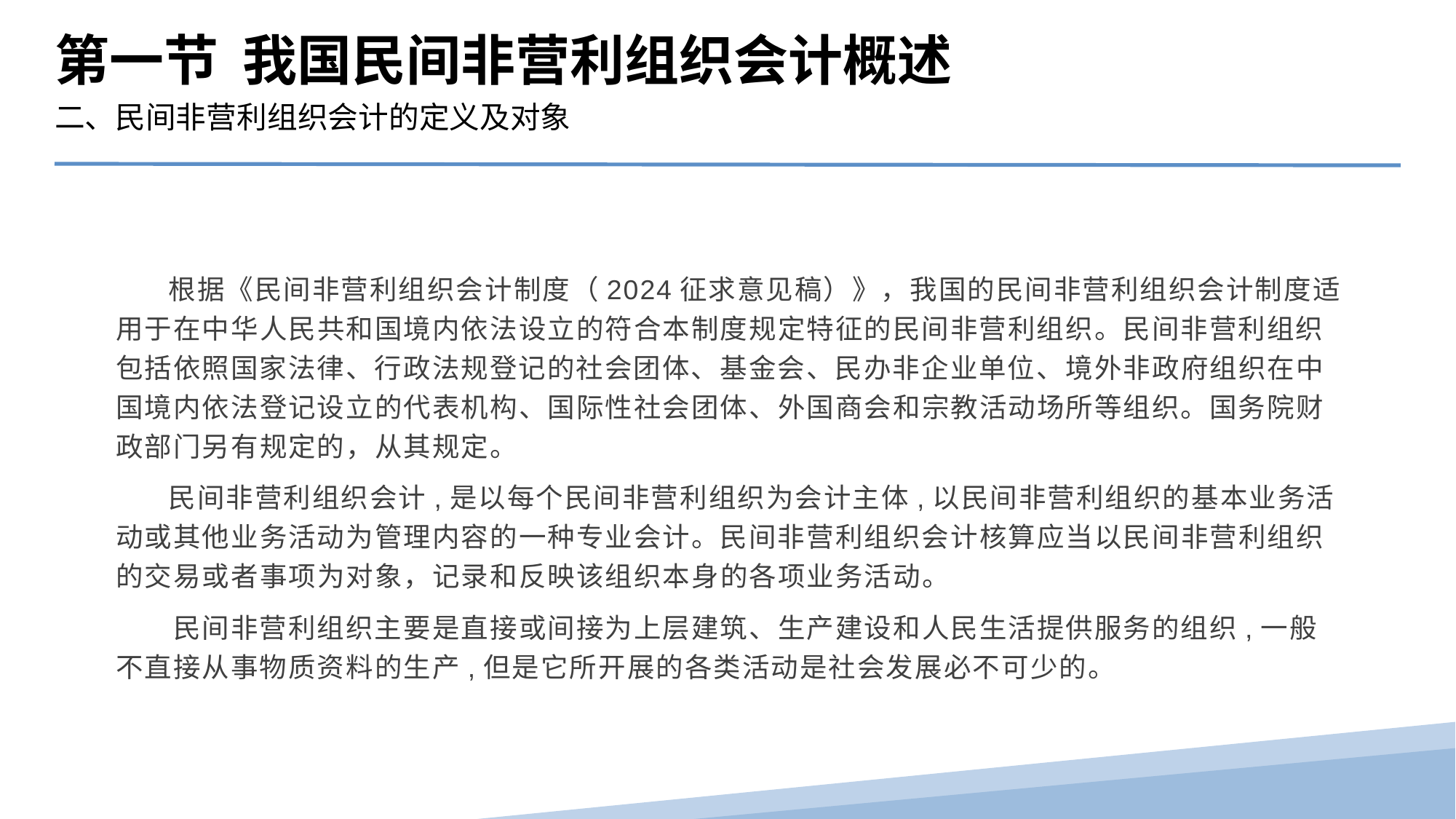

第一节  我国民间非营利组织会计概述
二、民间非营利组织会计的定义及对象
      根据《民间非营利组织会计制度（2024征求意见稿）》，我国的民间非营利组织会计制度适用于在中华人民共和国境内依法设立的符合本制度规定特征的民间非营利组织。民间非营利组织包括依照国家法律、行政法规登记的社会团体、基金会、民办非企业单位、境外非政府组织在中国境内依法登记设立的代表机构、国际性社会团体、外国商会和宗教活动场所等组织。国务院财政部门另有规定的，从其规定。
      民间非营利组织会计,是以每个民间非营利组织为会计主体,以民间非营利组织的基本业务活动或其他业务活动为管理内容的一种专业会计。民间非营利组织会计核算应当以民间非营利组织的交易或者事项为对象，记录和反映该组织本身的各项业务活动。
　　民间非营利组织主要是直接或间接为上层建筑、生产建设和人民生活提供服务的组织,一般不直接从事物质资料的生产,但是它所开展的各类活动是社会发展必不可少的。